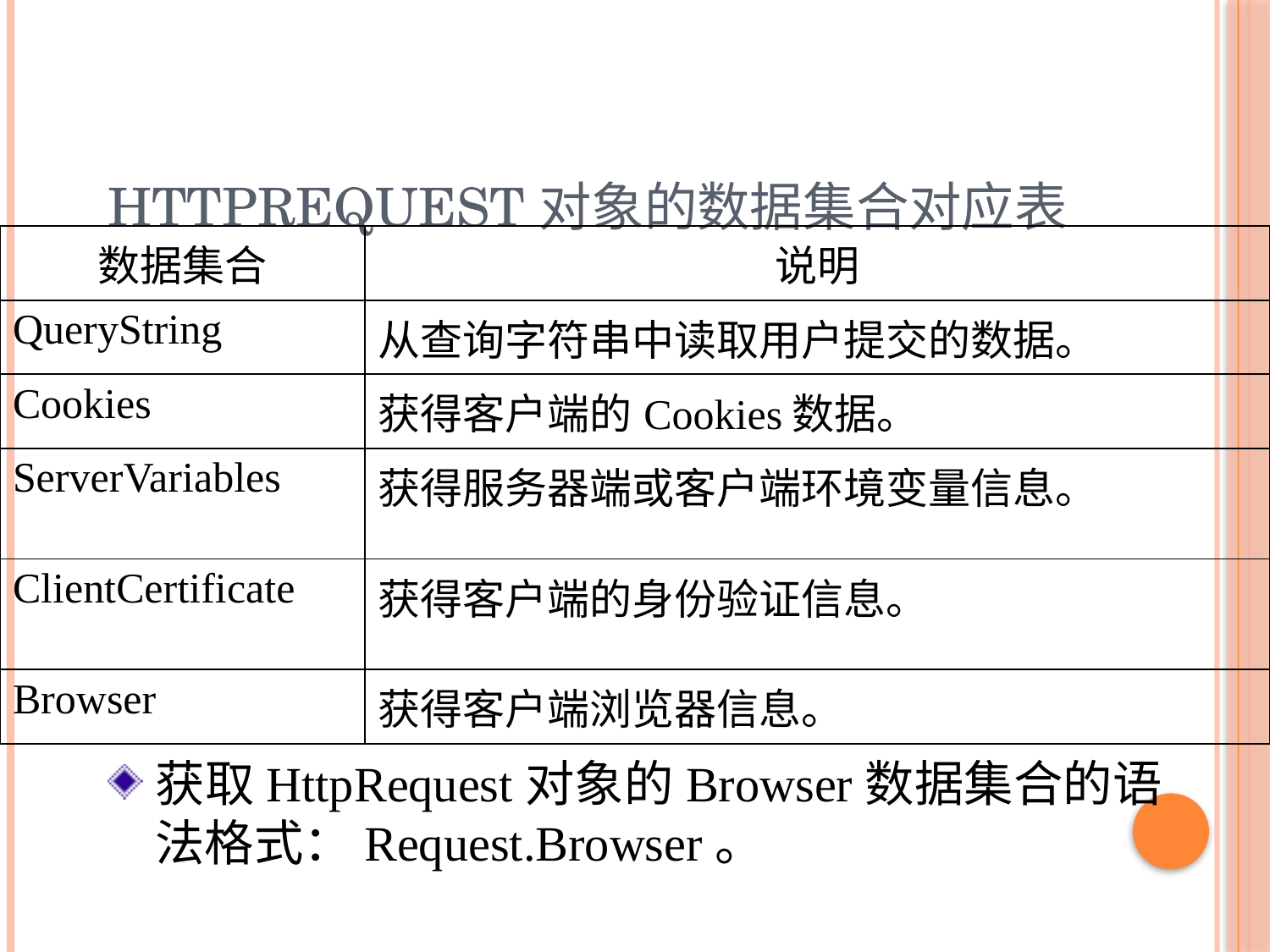

# HttpRequest对象的数据集合对应表
| 数据集合 | 说明 |
| --- | --- |
| QueryString | 从查询字符串中读取用户提交的数据。 |
| Cookies | 获得客户端的Cookies数据。 |
| ServerVariables | 获得服务器端或客户端环境变量信息。 |
| ClientCertificate | 获得客户端的身份验证信息。 |
| Browser | 获得客户端浏览器信息。 |
获取HttpRequest对象的Browser数据集合的语法格式：Request.Browser。
6